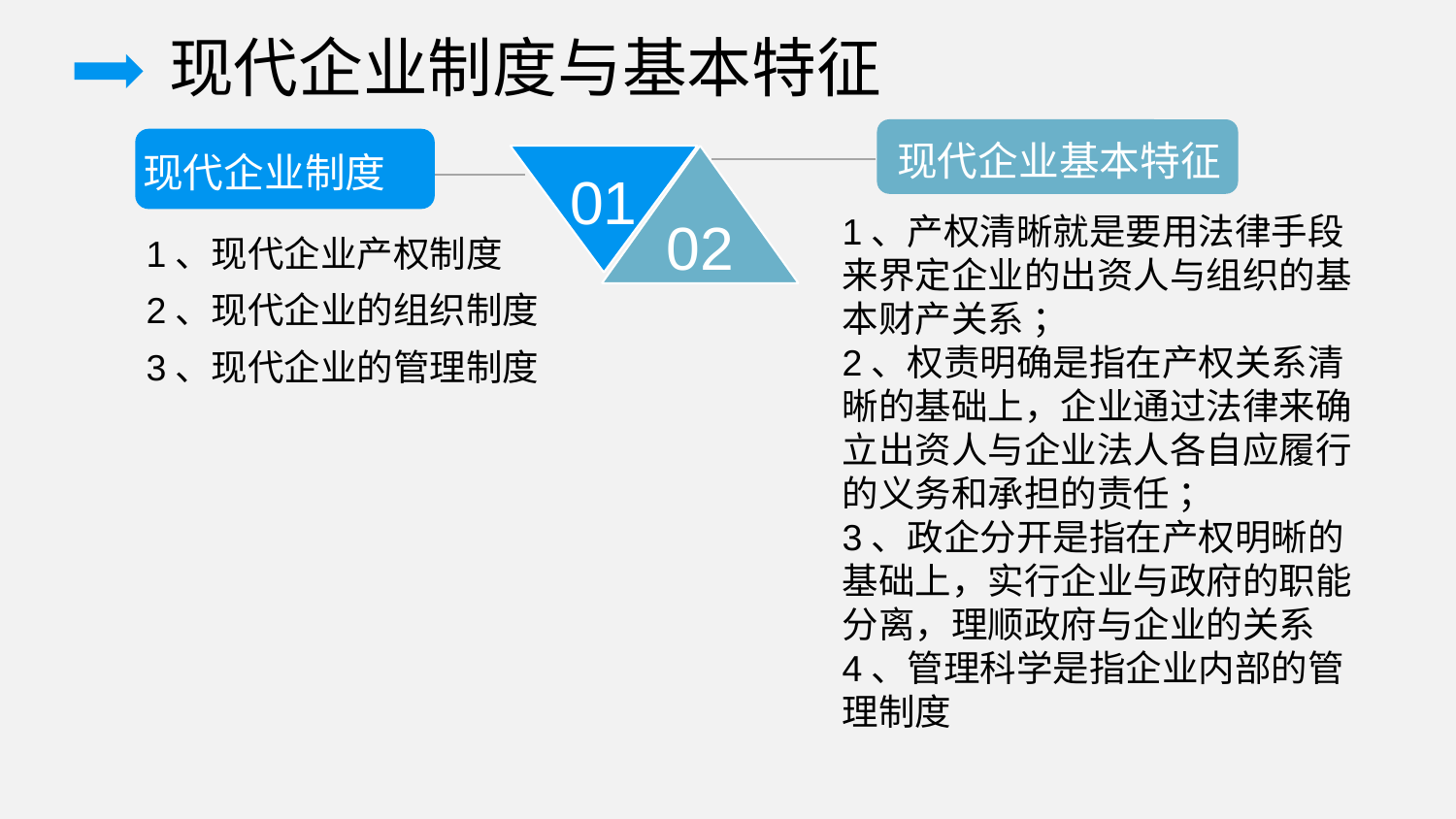

现代企业制度与基本特征
现代企业基本特征

现代企业制度

01

02

1、产权清晰就是要用法律手段来界定企业的出资人与组织的基本财产关系 ；
2、权责明确是指在产权关系清晰的基础上，企业通过法律来确立出资人与企业法人各自应履行的义务和承担的责任 ；
3、政企分开是指在产权明晰的基础上，实行企业与政府的职能分离，理顺政府与企业的关系
4、管理科学是指企业内部的管理制度
1、现代企业产权制度
2、现代企业的组织制度
3、现代企业的管理制度